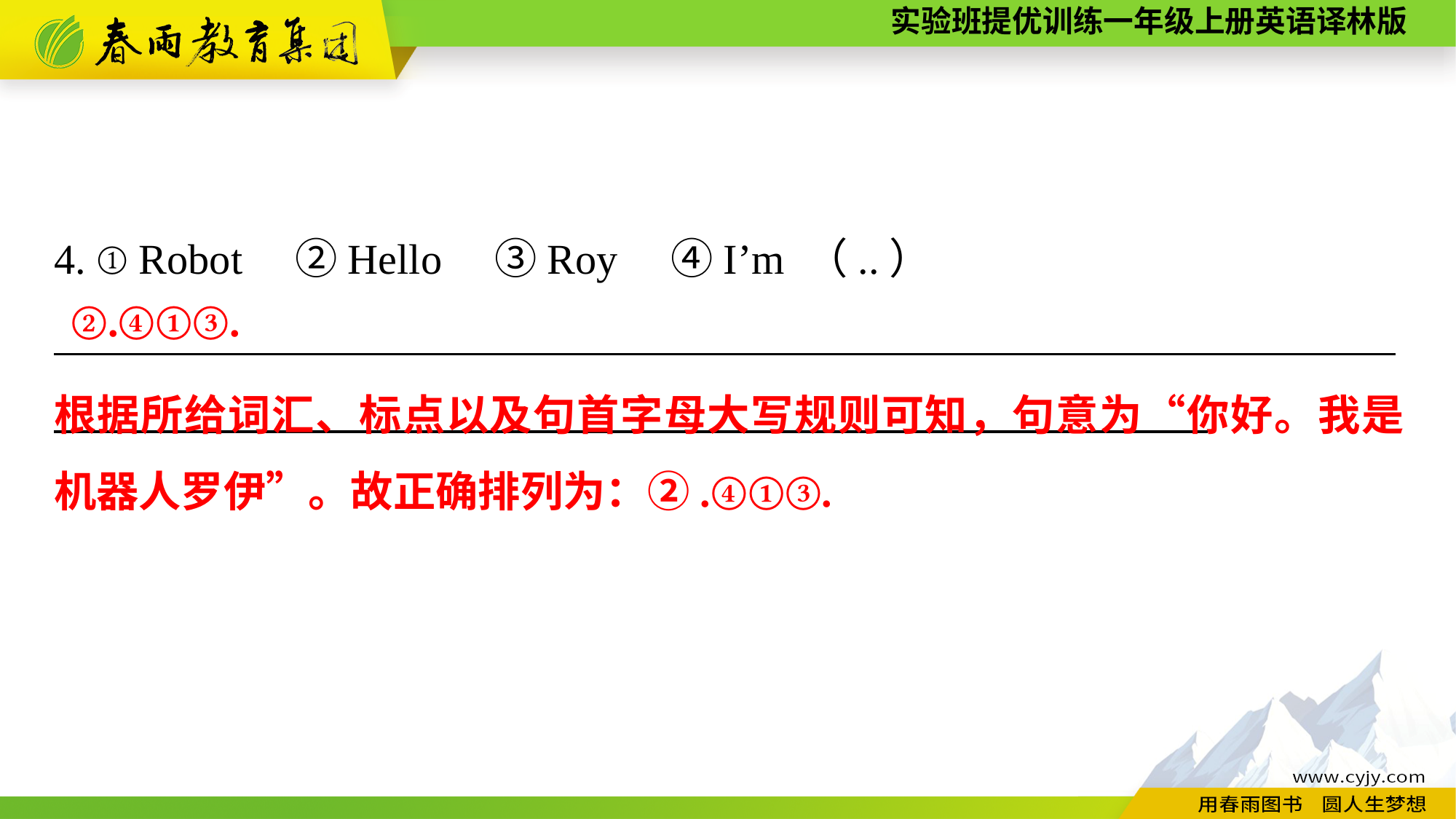

4. ①Robot　②Hello　③Roy　④I’m （..）
_______________________________________________________________
②.④①③.
根据所给词汇、标点以及句首字母大写规则可知，句意为“你好。我是机器人罗伊”。故正确排列为：②.④①③.